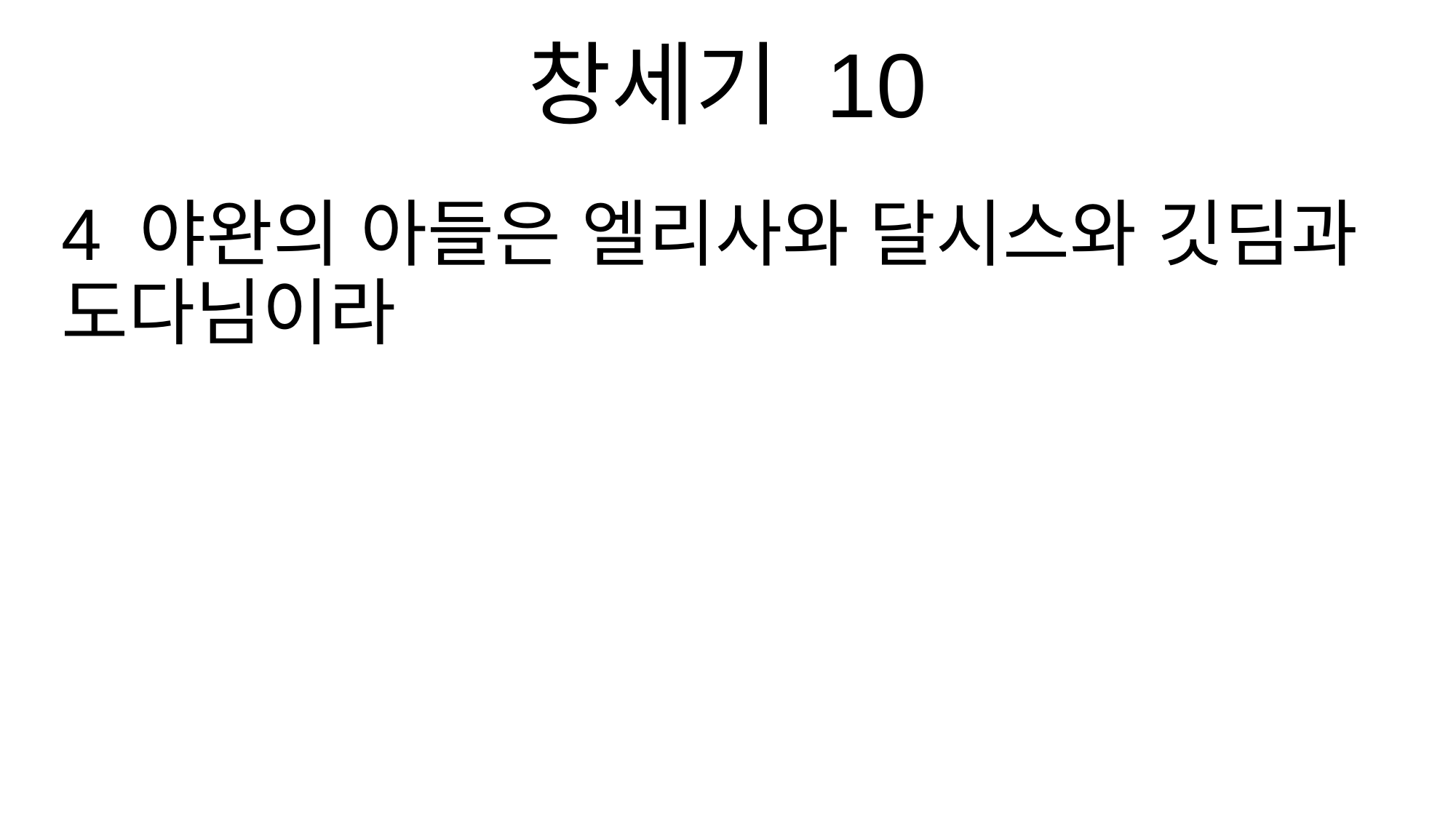

창세기 10
4 야완의 아들은 엘리사와 달시스와 깃딤과 도다님이라